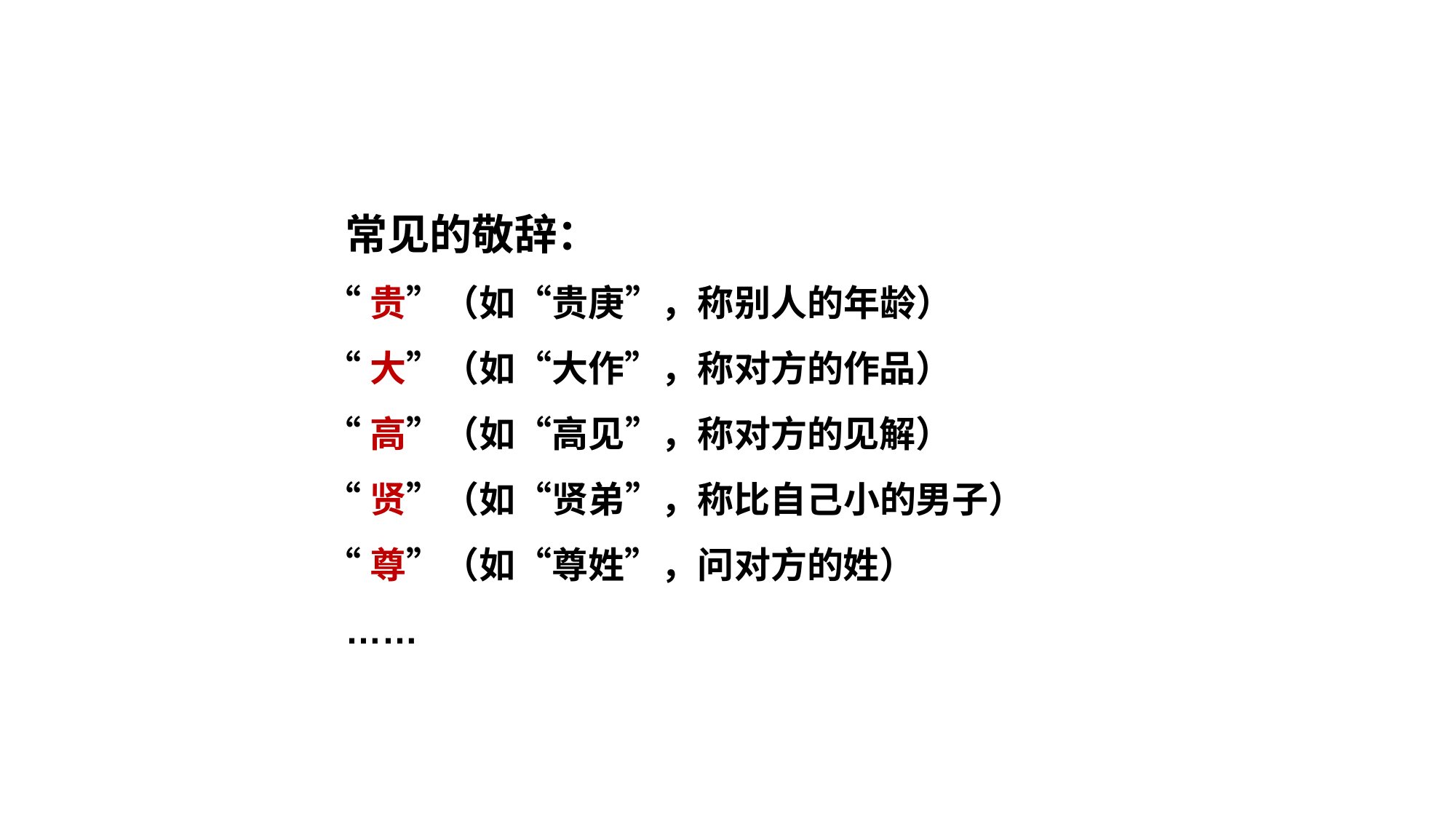

常见的敬辞：
“贵”（如“贵庚”，称别人的年龄）
“大”（如“大作”，称对方的作品）
“高”（如“高见”，称对方的见解）
“贤”（如“贤弟”，称比自己小的男子）
“尊”（如“尊姓”，问对方的姓）
  ……